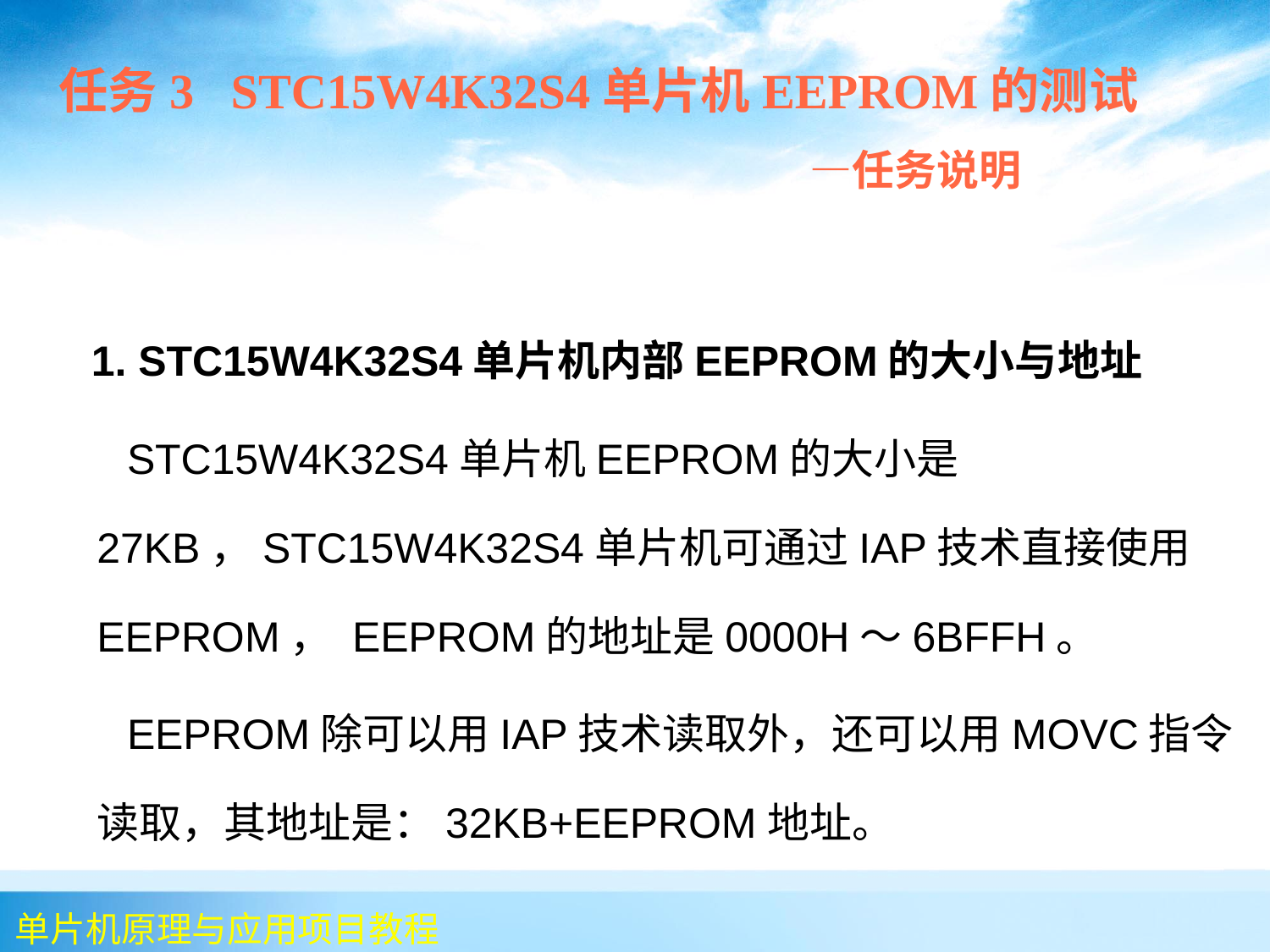

任务3   STC15W4K32S4单片机EEPROM的测试
                                                                     —任务说明

   1. STC15W4K32S4单片机内部EEPROM的大小与地址
      STC15W4K32S4单片机EEPROM的大小是27KB，STC15W4K32S4单片机可通过IAP技术直接使用EEPROM， EEPROM的地址是0000H～6BFFH。
      EEPROM除可以用IAP技术读取外，还可以用MOVC指令读取，其地址是：32KB+EEPROM地址。